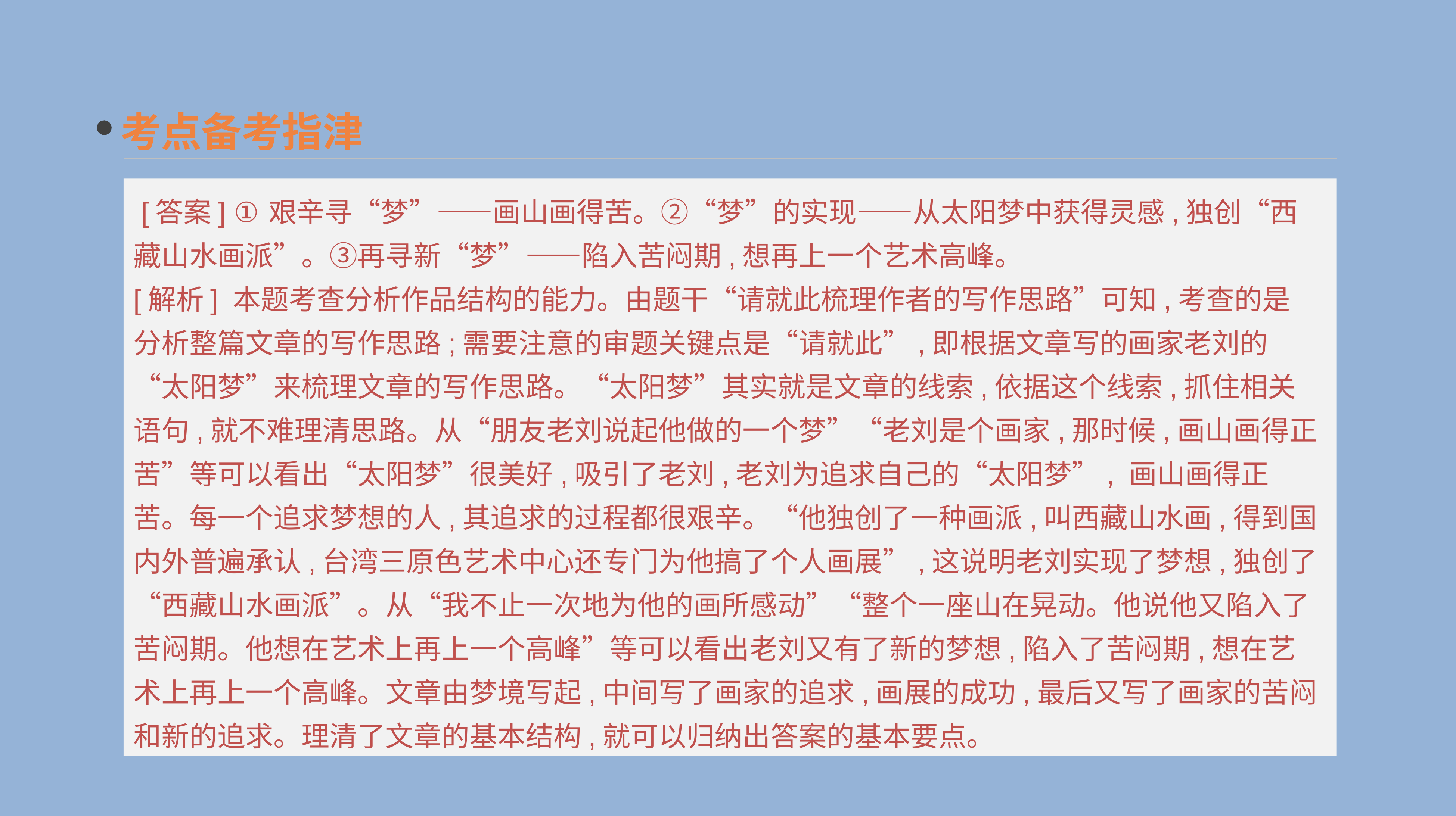

考点备考指津

 [答案] ①艰辛寻“梦”——画山画得苦。②“梦”的实现——从太阳梦中获得灵感,独创“西藏山水画派”。③再寻新“梦”——陷入苦闷期,想再上一个艺术高峰。
[解析] 本题考查分析作品结构的能力。由题干“请就此梳理作者的写作思路”可知,考查的是分析整篇文章的写作思路;需要注意的审题关键点是“请就此”,即根据文章写的画家老刘的“太阳梦”来梳理文章的写作思路。“太阳梦”其实就是文章的线索,依据这个线索,抓住相关语句,就不难理清思路。从“朋友老刘说起他做的一个梦”“老刘是个画家,那时候,画山画得正苦”等可以看出“太阳梦”很美好,吸引了老刘,老刘为追求自己的“太阳梦”, 画山画得正苦。每一个追求梦想的人,其追求的过程都很艰辛。“他独创了一种画派,叫西藏山水画,得到国内外普遍承认,台湾三原色艺术中心还专门为他搞了个人画展”,这说明老刘实现了梦想,独创了“西藏山水画派”。从“我不止一次地为他的画所感动”“整个一座山在晃动。他说他又陷入了苦闷期。他想在艺术上再上一个高峰”等可以看出老刘又有了新的梦想,陷入了苦闷期,想在艺术上再上一个高峰。文章由梦境写起,中间写了画家的追求,画展的成功,最后又写了画家的苦闷和新的追求。理清了文章的基本结构,就可以归纳出答案的基本要点。